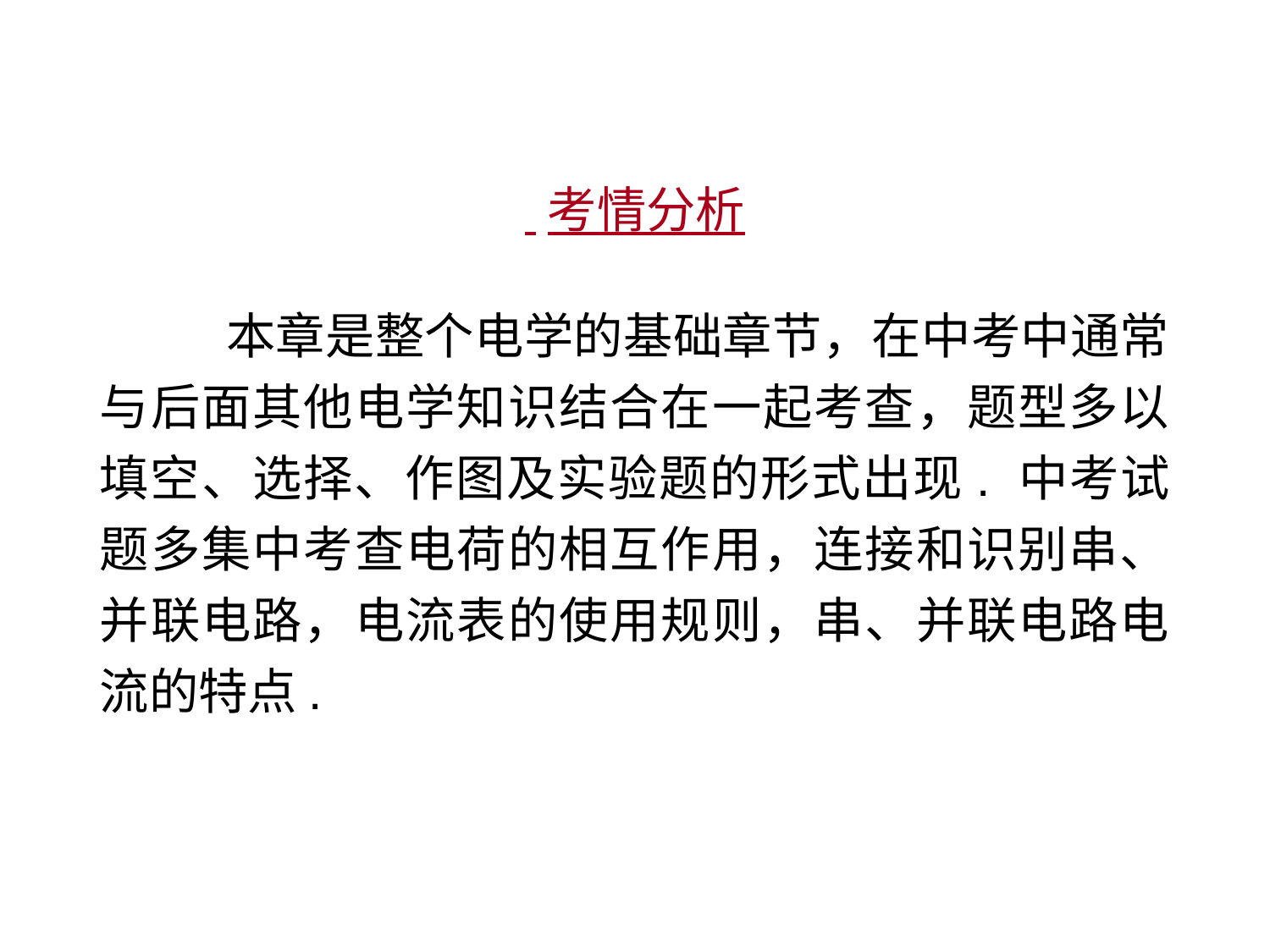

考情分析
 本章是整个电学的基础章节，在中考中通常与后面其他电学知识结合在一起考查，题型多以填空、选择、作图及实验题的形式出现. 中考试题多集中考查电荷的相互作用，连接和识别串、并联电路，电流表的使用规则，串、并联电路电流的特点.